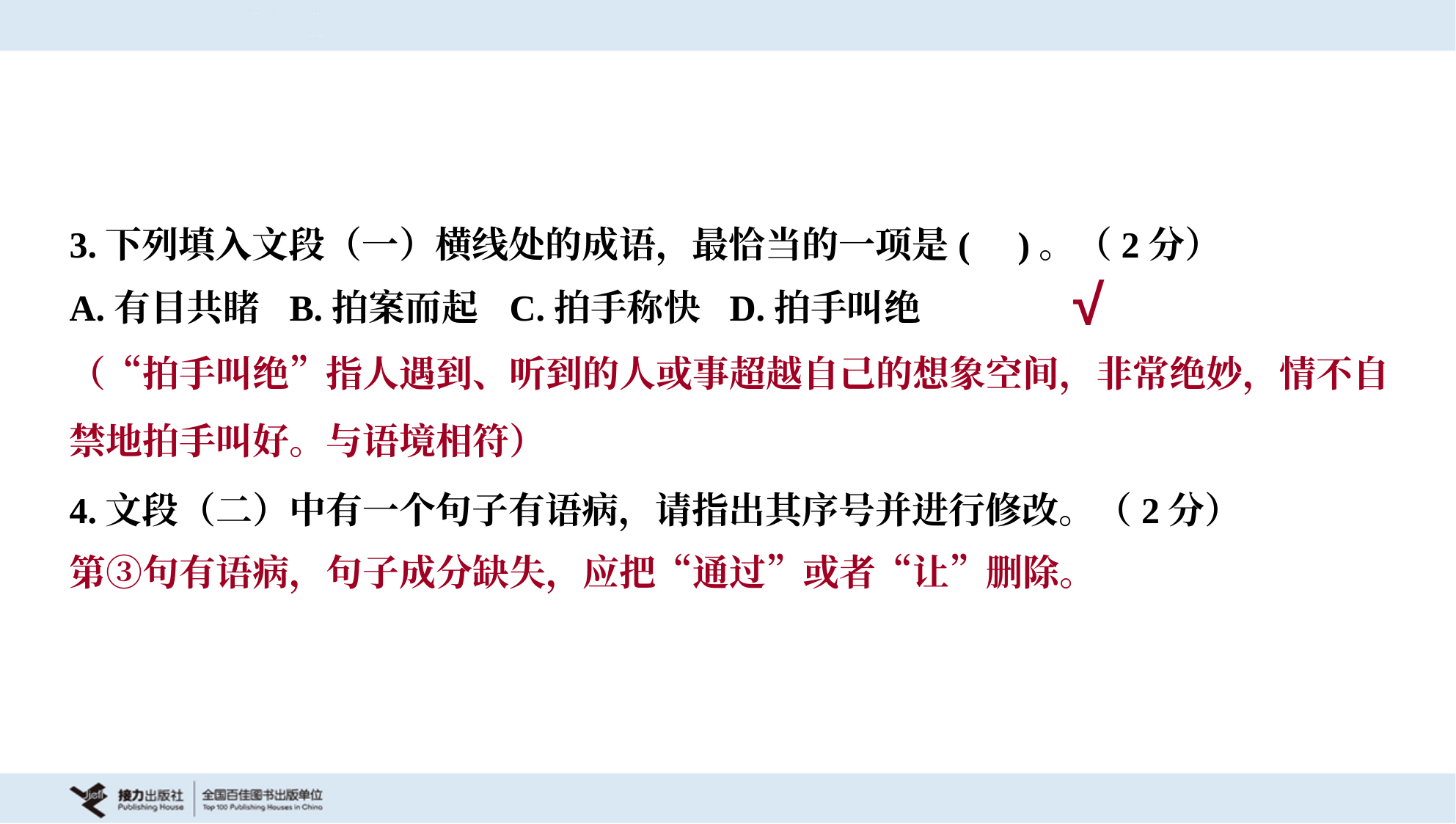

3.下列填入文段（一）横线处的成语，最恰当的一项是(     )。（2分）
A.有目共睹	B.拍案而起	C.拍手称快	D.拍手叫绝
√
（“拍手叫绝”指人遇到、听到的人或事超越自己的想象空间，非常绝妙，情不自
禁地拍手叫好。与语境相符）
4.文段（二）中有一个句子有语病，请指出其序号并进行修改。（2分）
第③句有语病，句子成分缺失，应把“通过”或者“让”删除。